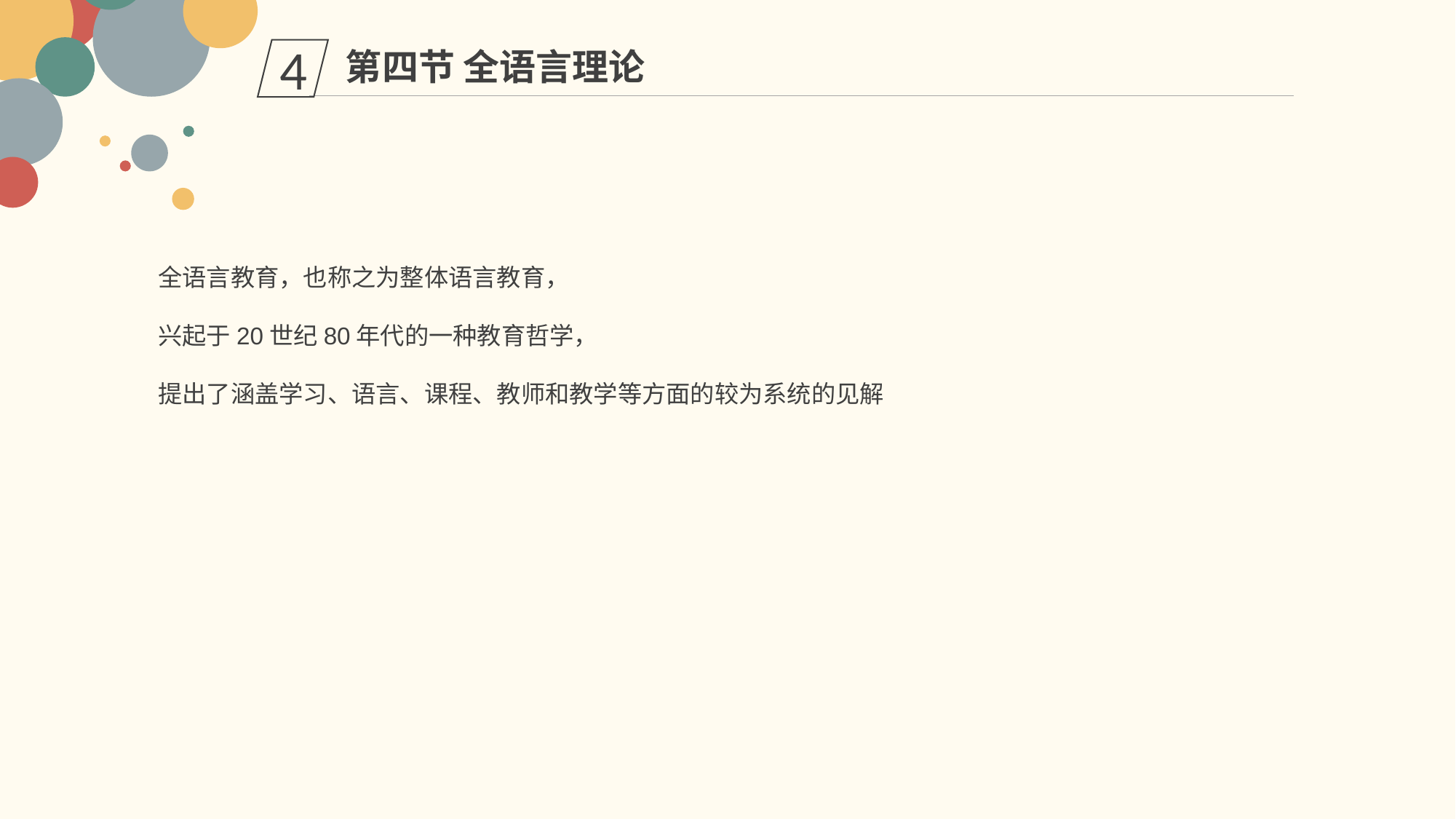

第四节 全语言理论
4
全语言教育，也称之为整体语言教育，
兴起于20世纪80年代的一种教育哲学，
提出了涵盖学习、语言、课程、教师和教学等方面的较为系统的见解